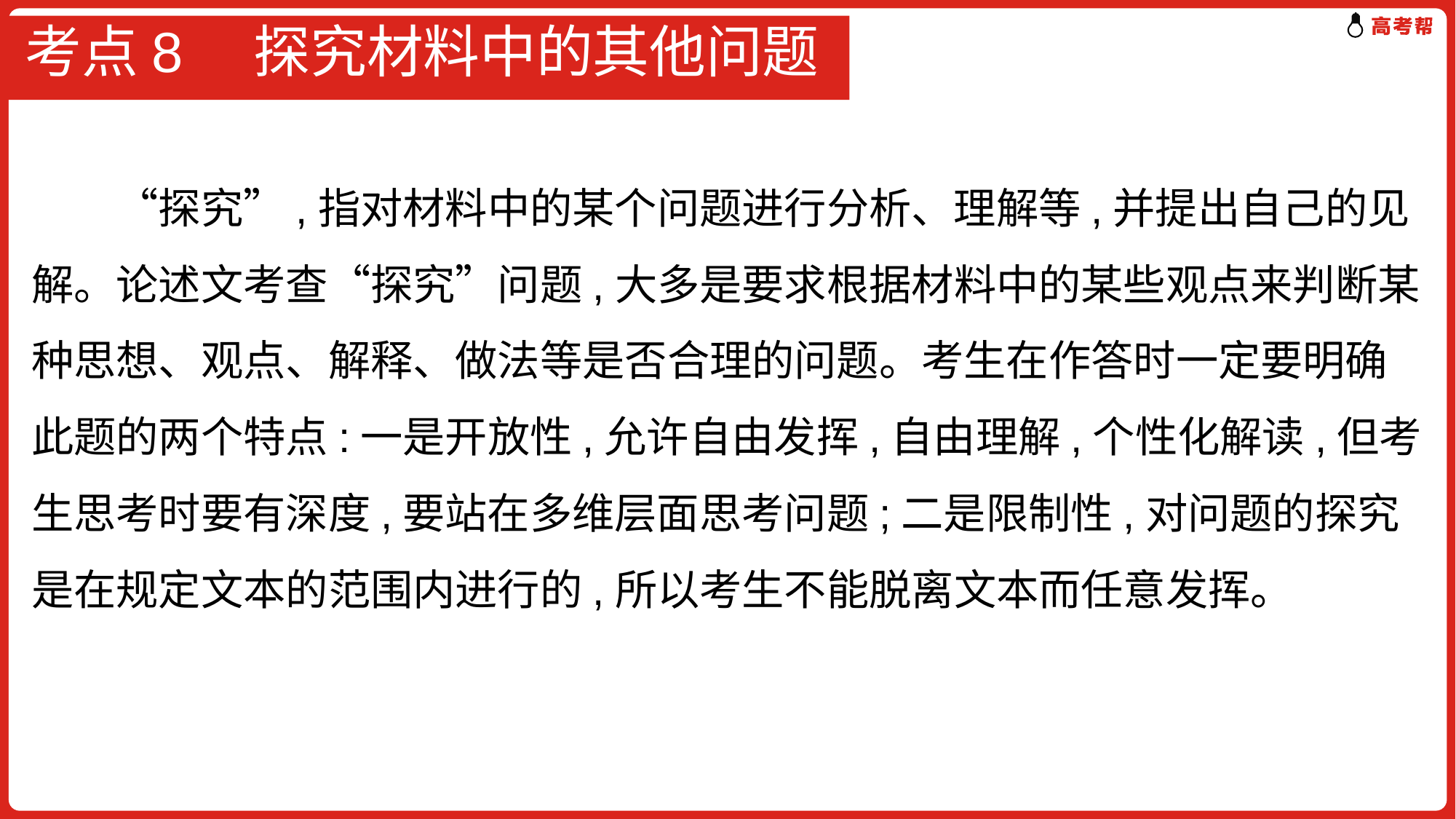

# 考点8　探究材料中的其他问题
　　“探究”,指对材料中的某个问题进行分析、理解等,并提出自己的见解。论述文考查“探究”问题,大多是要求根据材料中的某些观点来判断某种思想、观点、解释、做法等是否合理的问题。考生在作答时一定要明确此题的两个特点:一是开放性,允许自由发挥,自由理解,个性化解读,但考生思考时要有深度,要站在多维层面思考问题;二是限制性,对问题的探究是在规定文本的范围内进行的,所以考生不能脱离文本而任意发挥。